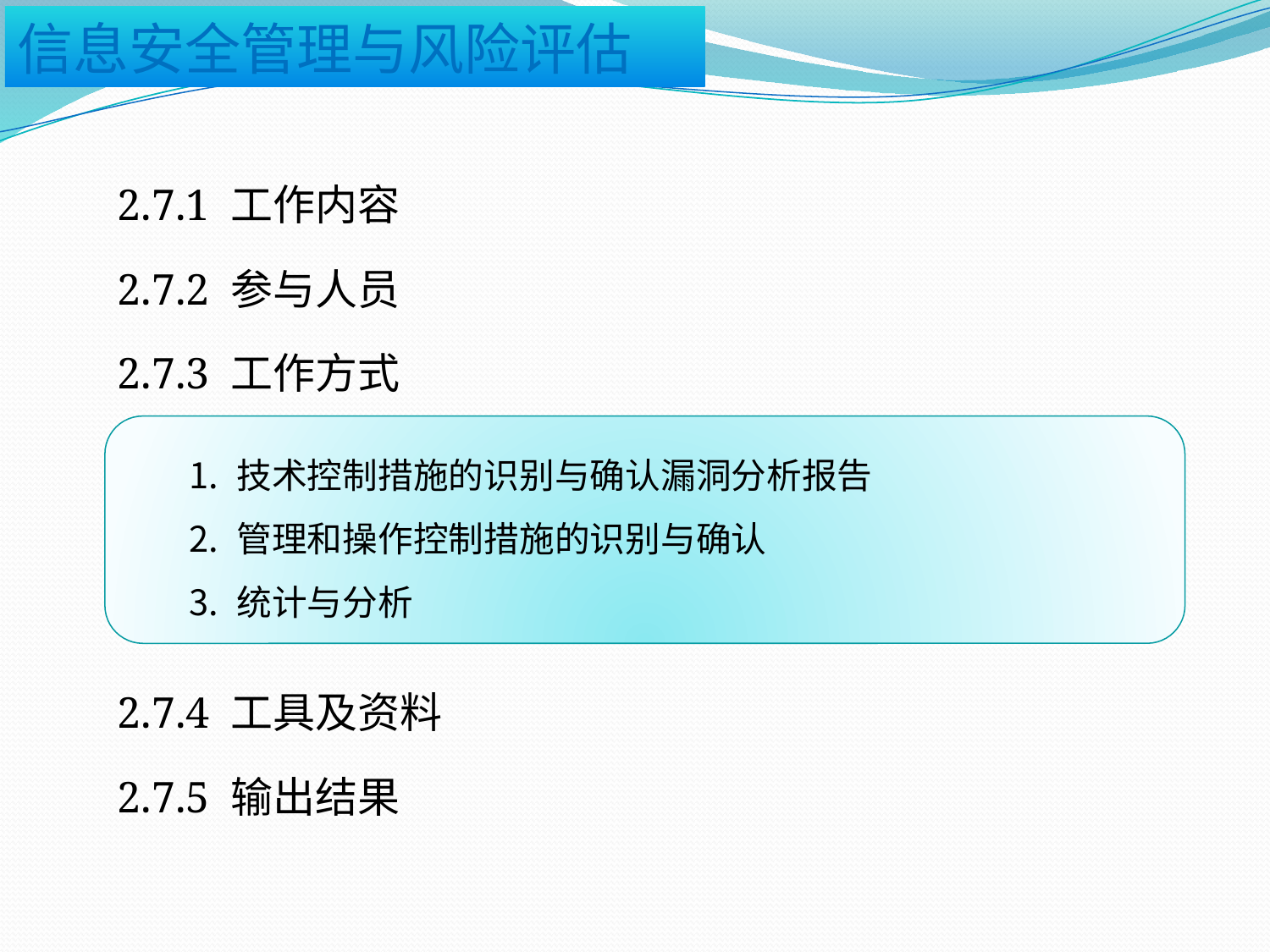

2.7.1 工作内容
2.7.2 参与人员
2.7.3 工作方式

2.7.4 工具及资料
2.7.5 输出结果

技术控制措施的识别与确认漏洞分析报告
管理和操作控制措施的识别与确认
统计与分析